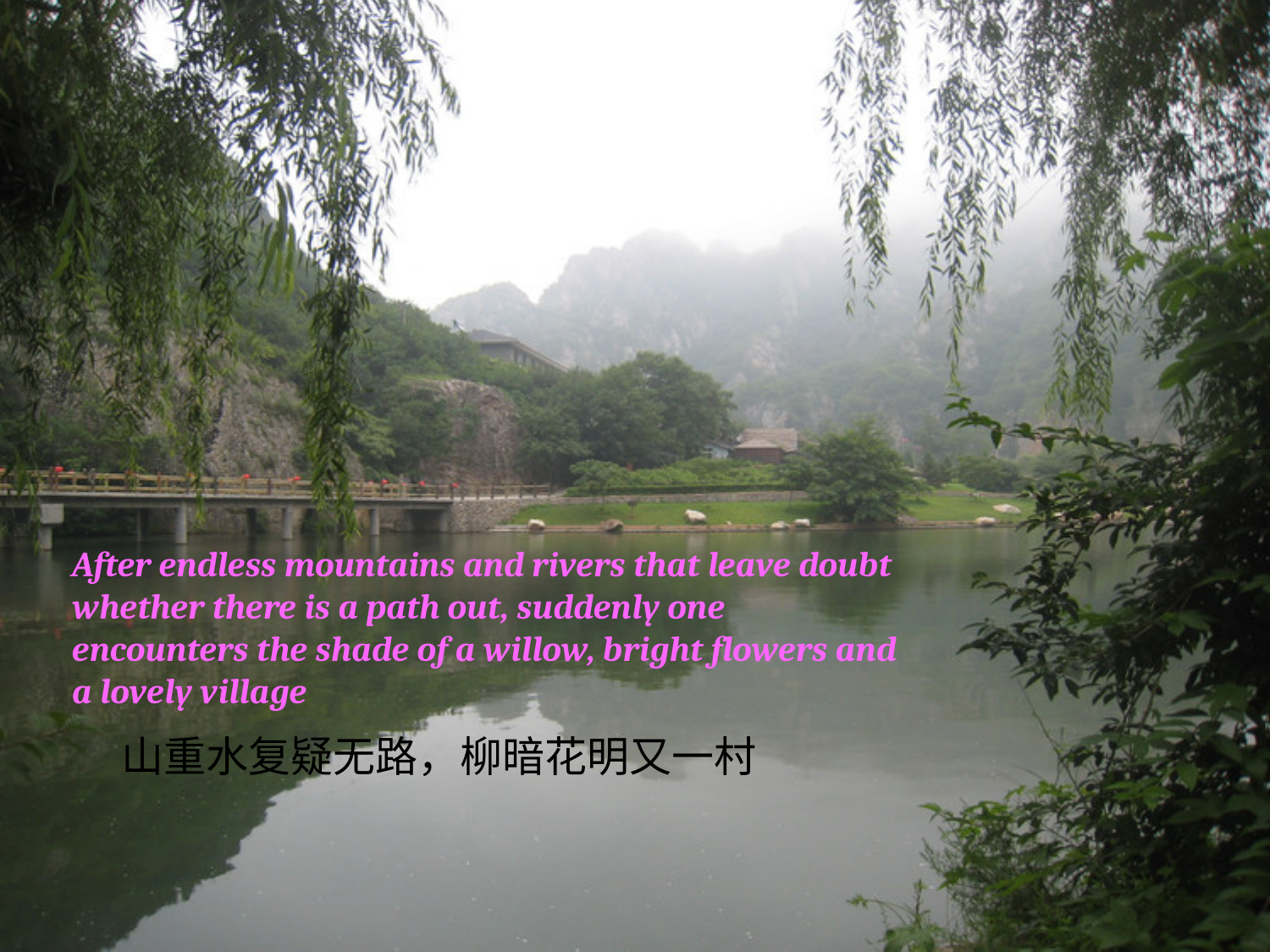

After endless mountains and rivers that leave doubt whether there is a path out, suddenly one encounters the shade of a willow, bright flowers and a lovely village
山重水复疑无路，柳暗花明又一村